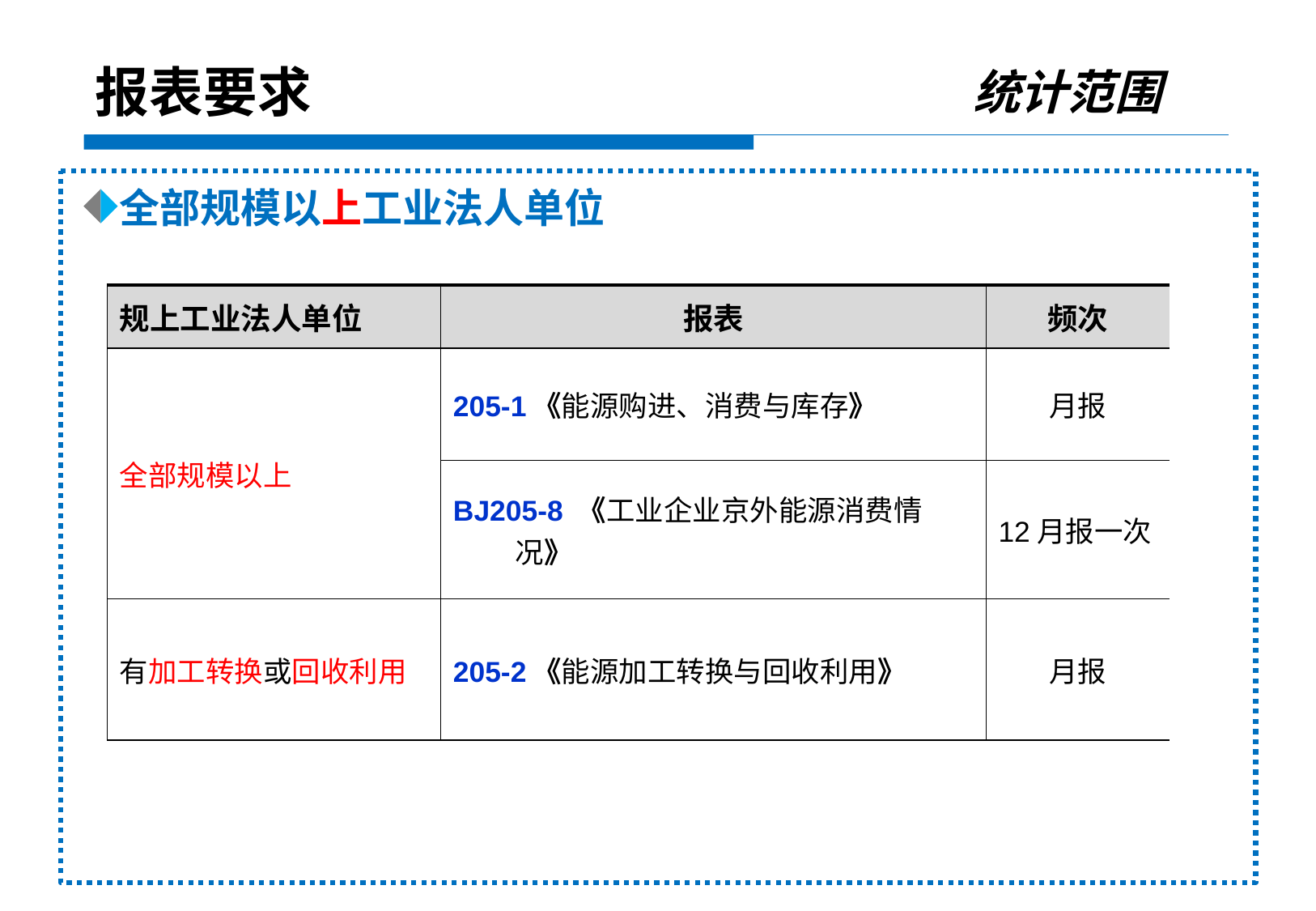

统计范围
报表要求

全部规模以上工业法人单位

| 规上工业法人单位 | 报表 | 频次 |
| --- | --- | --- |
| 全部规模以上 | 205-1《能源购进、消费与库存》 | 月报 |
|  | BJ205-8 《工业企业京外能源消费情况》 | 12月报一次 |
| 有加工转换或回收利用 | 205-2《能源加工转换与回收利用》 | 月报 |